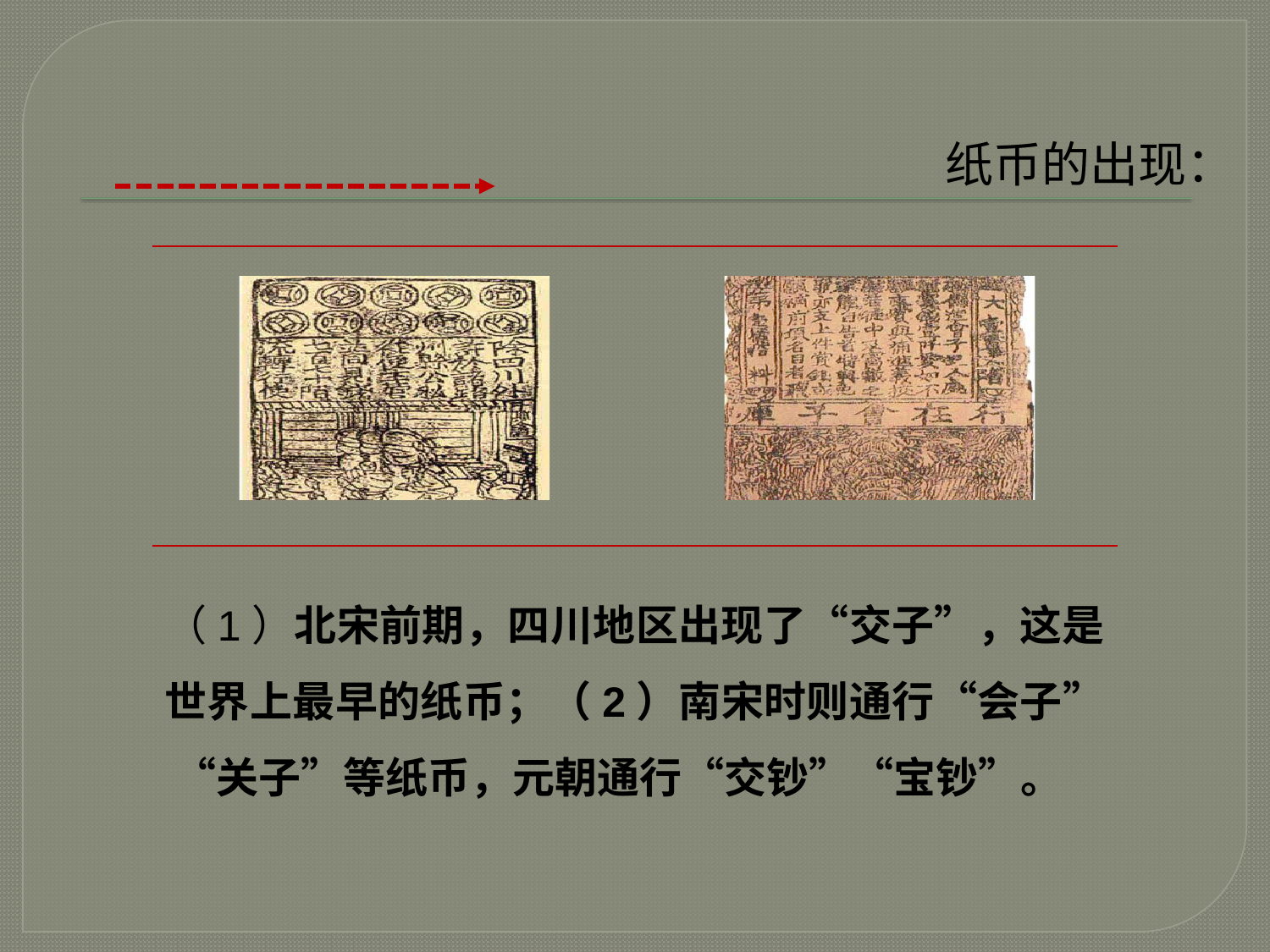

# 纸币的出现：

（1）北宋前期，四川地区出现了“交子”，这是世界上最早的纸币；（2）南宋时则通行“会子”  “关子”等纸币，元朝通行“交钞”“宝钞”。